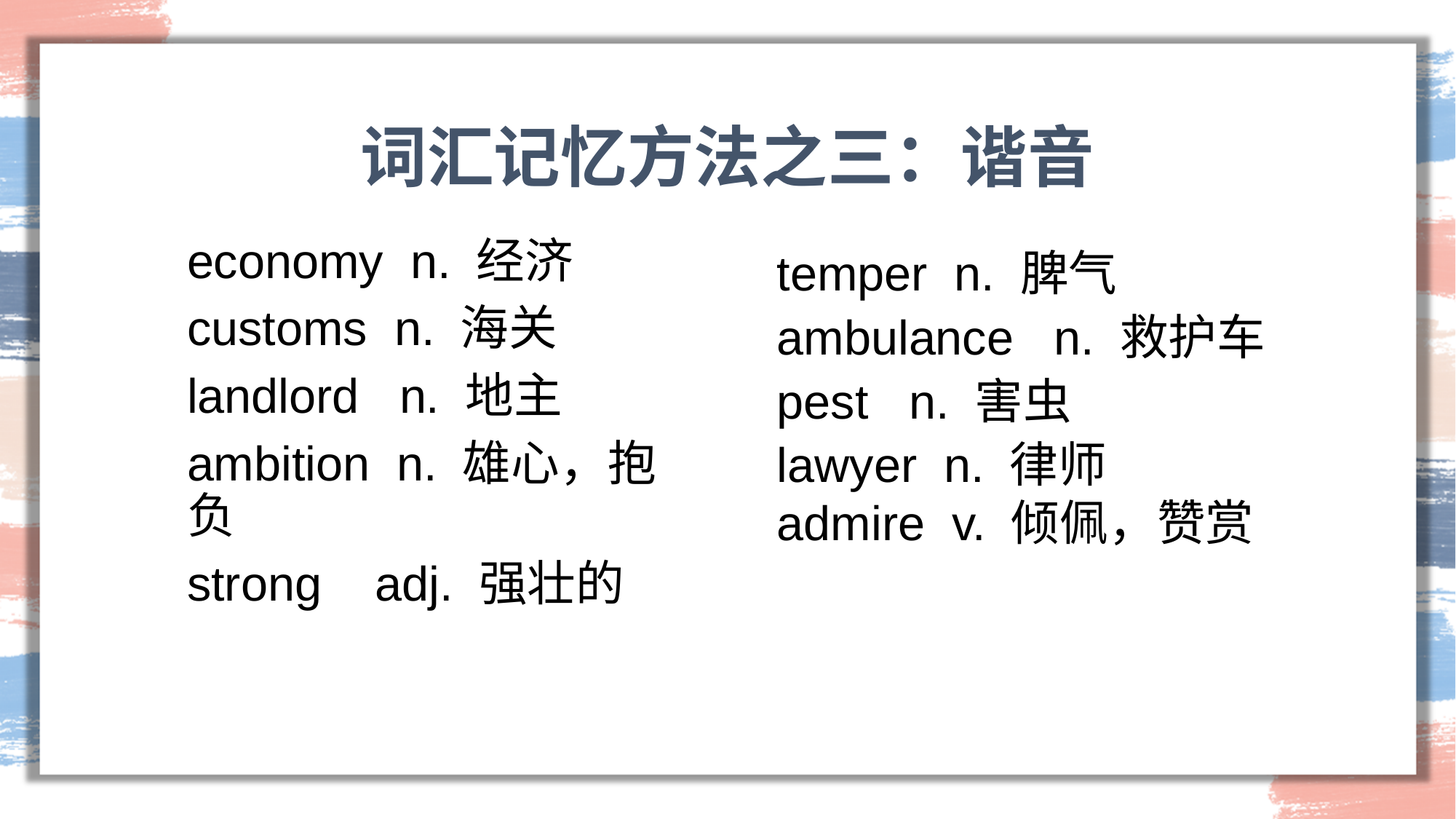

# 词汇记忆方法之三：谐音
economy  n. 经济
customs  n. 海关
landlord   n. 地主
ambition  n. 雄心，抱负
strong    adj. 强壮的

temper  n. 脾气
ambulance   n. 救护车
pest   n. 害虫
lawyer  n. 律师
admire  v. 倾佩，赞赏